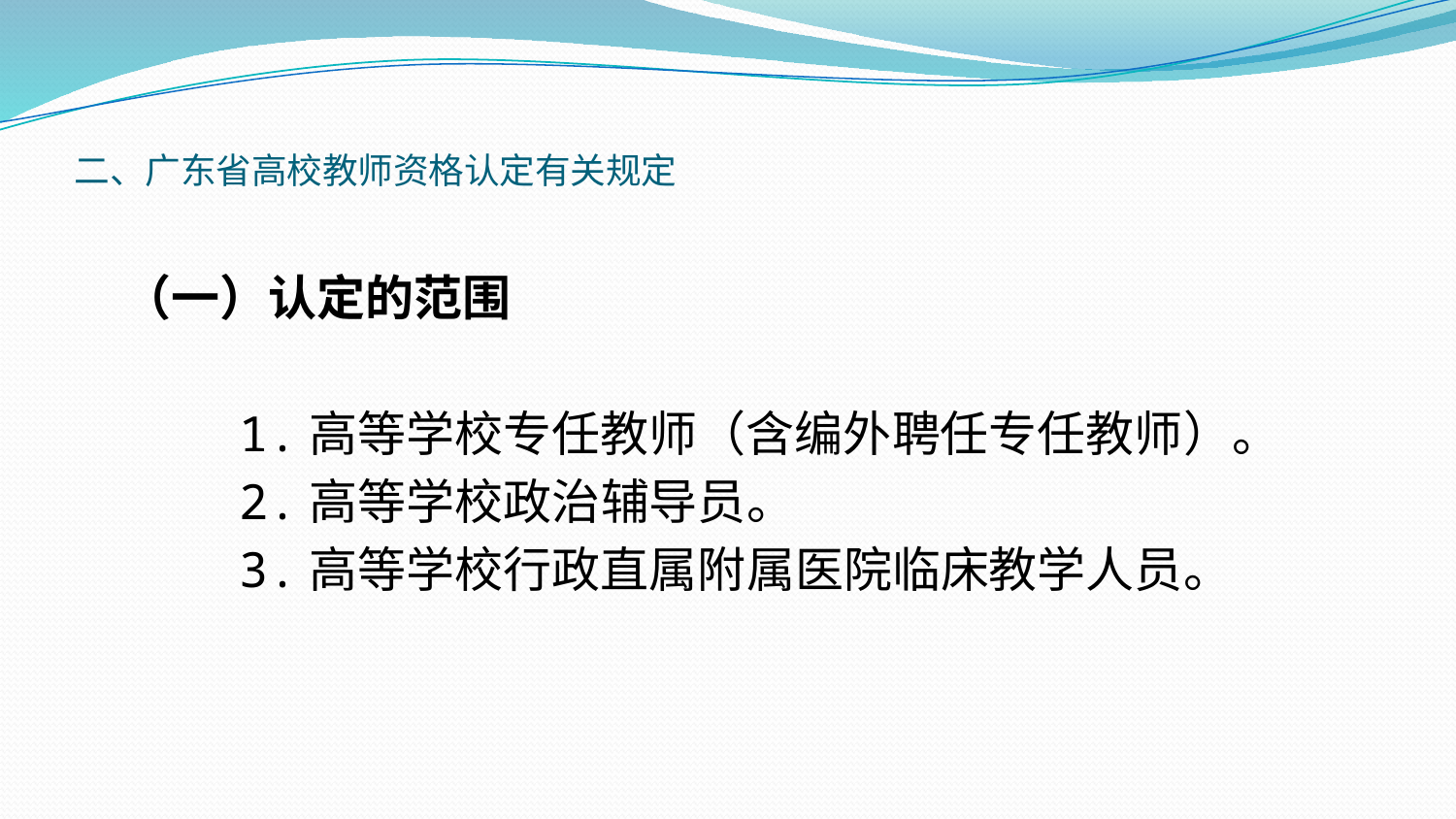

# 二、广东省高校教师资格认定有关规定
（一）认定的范围

    1.高等学校专任教师（含编外聘任专任教师）。
    2.高等学校政治辅导员。
    3.高等学校行政直属附属医院临床教学人员。